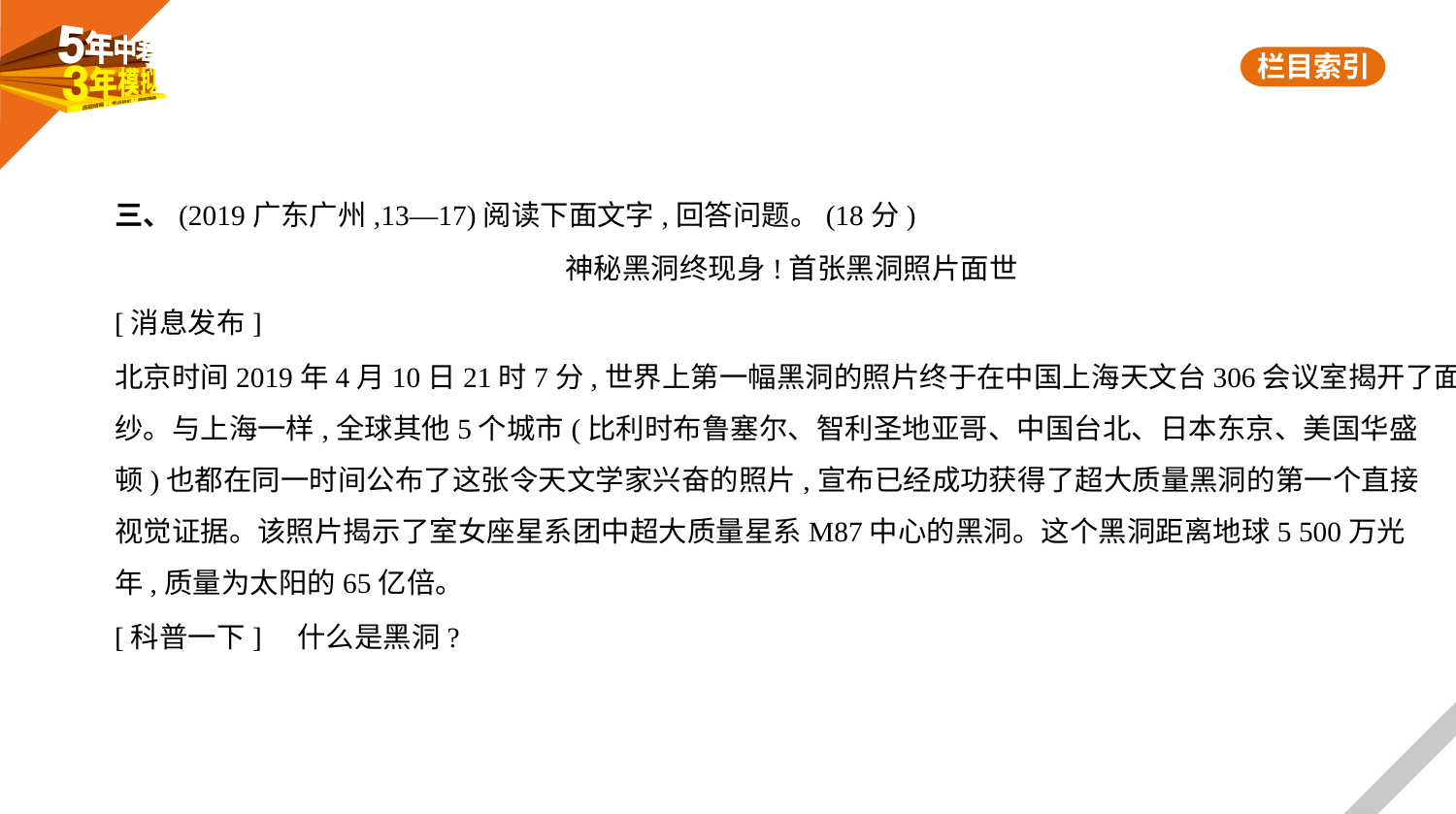

三、(2019广东广州,13—17)阅读下面文字,回答问题。(18分)
神秘黑洞终现身!首张黑洞照片面世
[消息发布]
北京时间2019年4月10日21时7分,世界上第一幅黑洞的照片终于在中国上海天文台306会议室揭开了面
纱。与上海一样,全球其他5个城市(比利时布鲁塞尔、智利圣地亚哥、中国台北、日本东京、美国华盛
顿)也都在同一时间公布了这张令天文学家兴奋的照片,宣布已经成功获得了超大质量黑洞的第一个直接
视觉证据。该照片揭示了室女座星系团中超大质量星系M87中心的黑洞。这个黑洞距离地球5 500万光
年,质量为太阳的65亿倍。
[科普一下]　什么是黑洞?